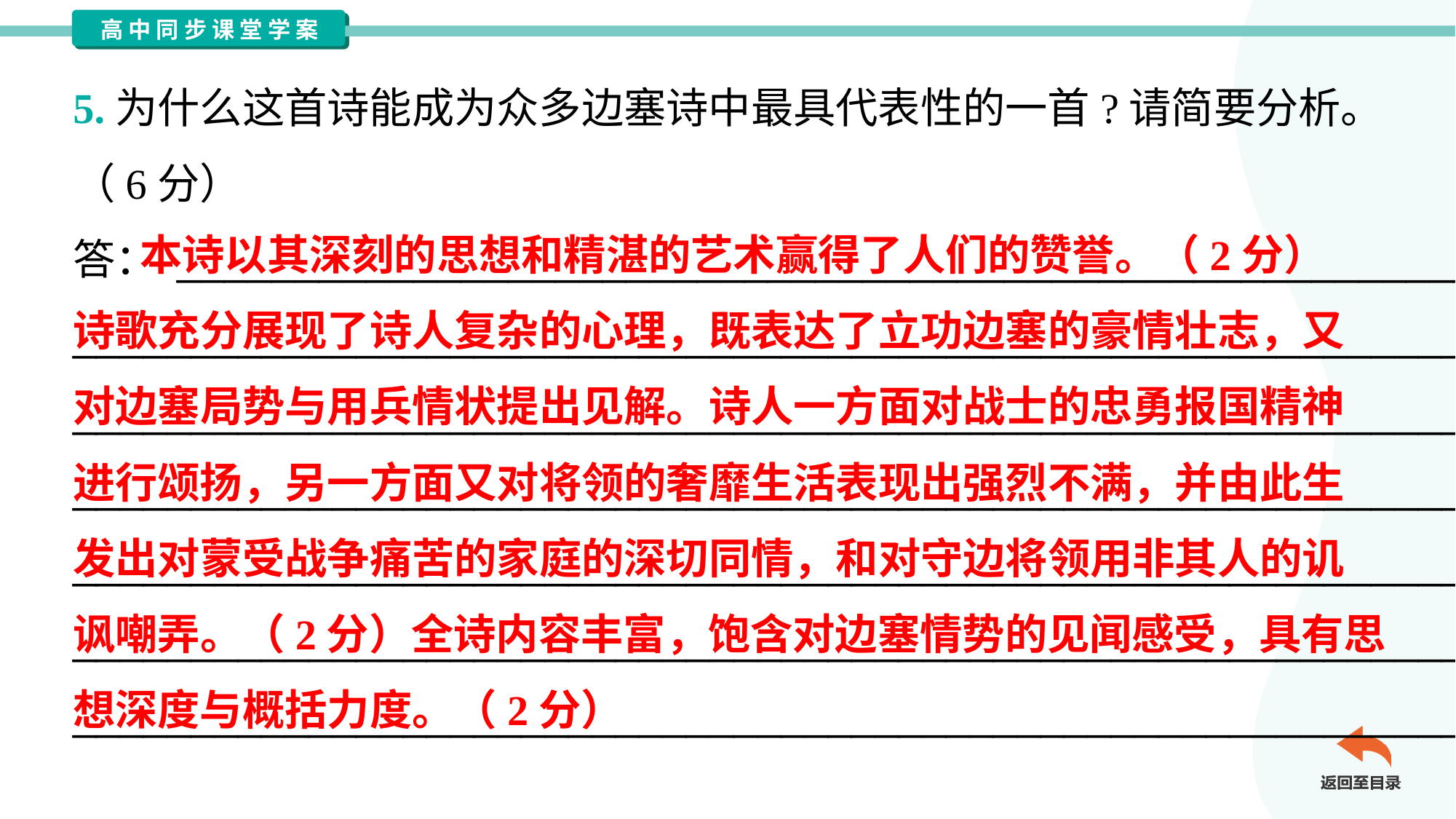

5.为什么这首诗能成为众多边塞诗中最具代表性的一首?请简要分析。
（6分）
答： ________________________________________________________
_____________________________________________________________
_____________________________________________________________
_____________________________________________________________
_____________________________________________________________
_____________________________________________________________
_____________________________________________________________
      本诗以其深刻的思想和精湛的艺术赢得了人们的赞誉。（2分）
诗歌充分展现了诗人复杂的心理，既表达了立功边塞的豪情壮志，又
对边塞局势与用兵情状提出见解。诗人一方面对战士的忠勇报国精神
进行颂扬，另一方面又对将领的奢靡生活表现出强烈不满，并由此生
发出对蒙受战争痛苦的家庭的深切同情，和对守边将领用非其人的讥
讽嘲弄。（2分）全诗内容丰富，饱含对边塞情势的见闻感受，具有思
想深度与概括力度。（2分）